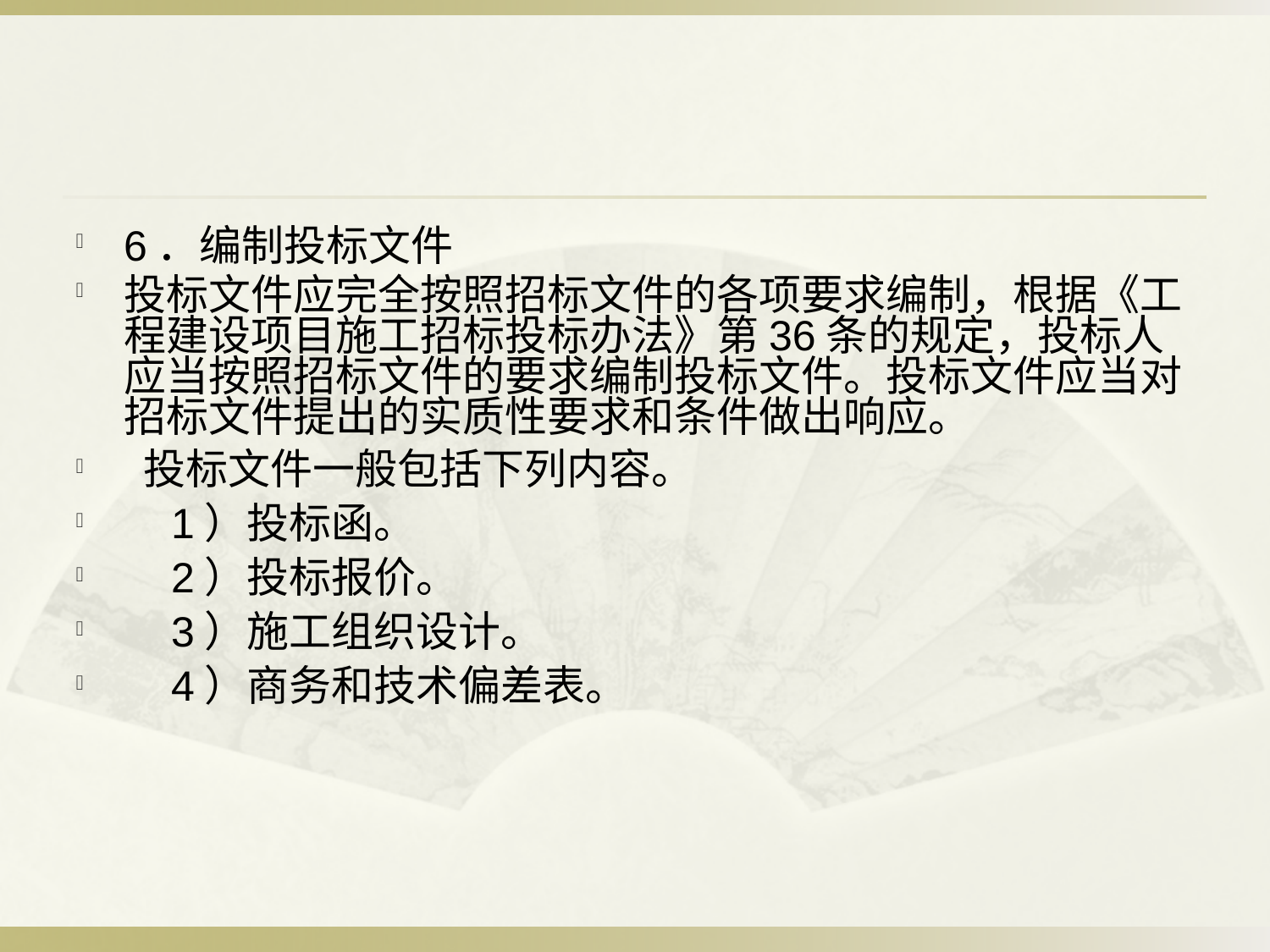

#
6．编制投标文件
投标文件应完全按照招标文件的各项要求编制，根据《工程建设项目施工招标投标办法》第36条的规定，投标人应当按照招标文件的要求编制投标文件。投标文件应当对招标文件提出的实质性要求和条件做出响应。
 投标文件一般包括下列内容。
    1）投标函。
    2）投标报价。
    3）施工组织设计。
    4）商务和技术偏差表。